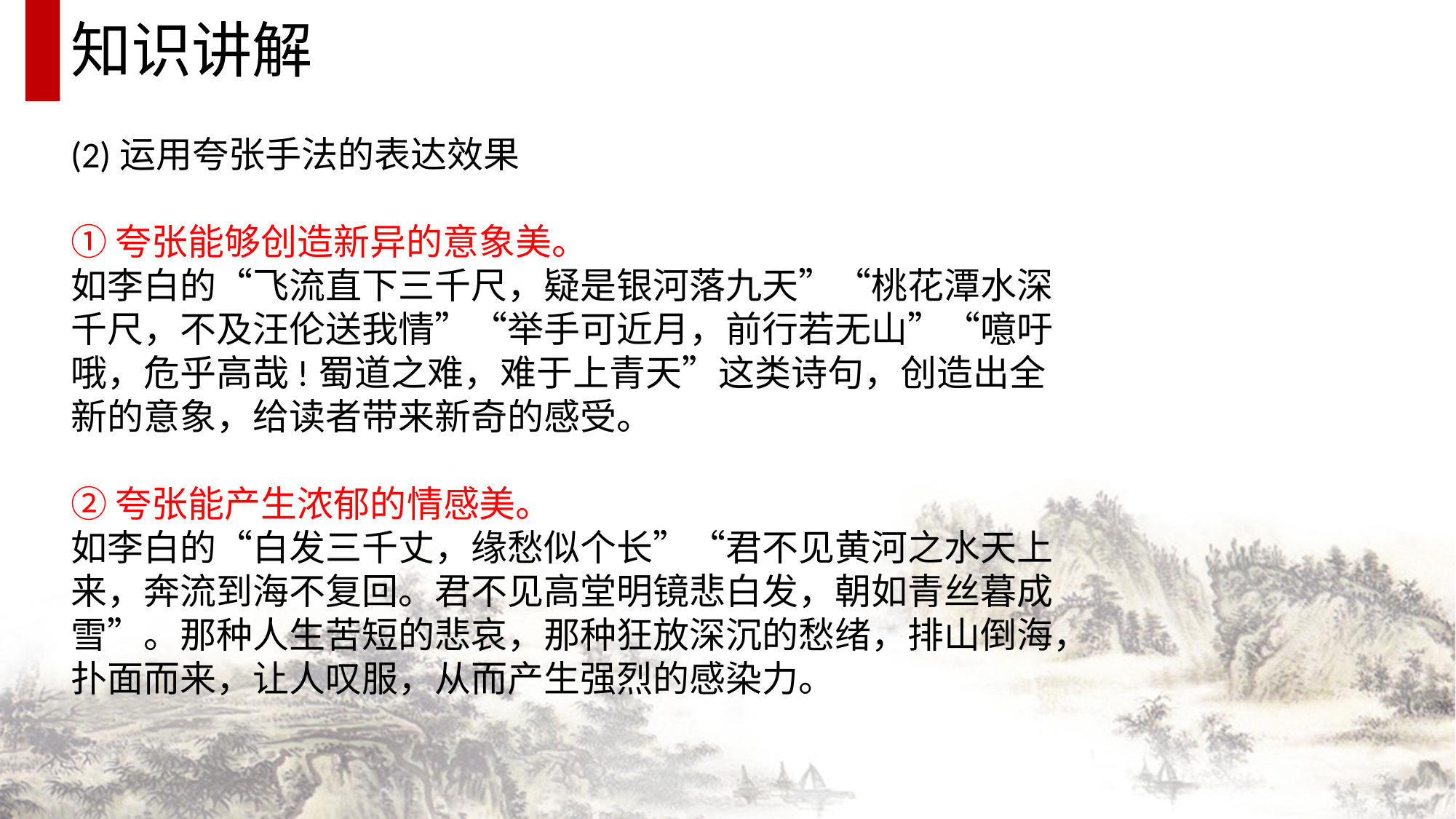

知识讲解
(2)运用夸张手法的表达效果

①夸张能够创造新异的意象美。
如李白的“飞流直下三千尺，疑是银河落九天”“桃花潭水深千尺，不及汪伦送我情”“举手可近月，前行若无山”“噫吁哦，危乎高哉!蜀道之难，难于上青天”这类诗句，创造出全新的意象，给读者带来新奇的感受。

②夸张能产生浓郁的情感美。
如李白的“白发三千丈，缘愁似个长”“君不见黄河之水天上来，奔流到海不复回。君不见高堂明镜悲白发，朝如青丝暮成雪”。那种人生苦短的悲哀，那种狂放深沉的愁绪，排山倒海，扑面而来，让人叹服，从而产生强烈的感染力。